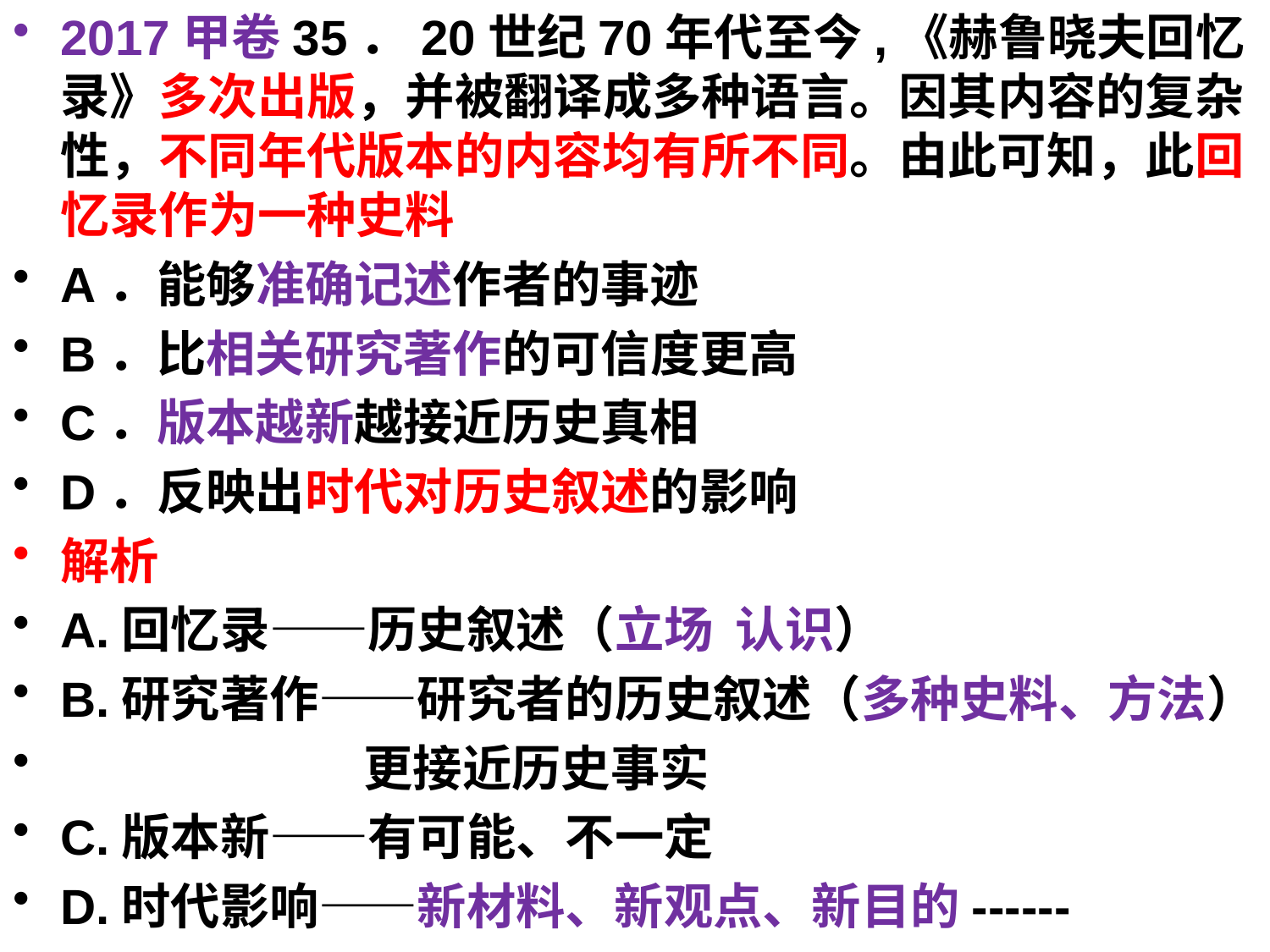

2017甲卷35．20世纪70年代至今,《赫鲁晓夫回忆录》多次出版，并被翻译成多种语言。因其内容的复杂性，不同年代版本的内容均有所不同。由此可知，此回忆录作为一种史料
A．能够准确记述作者的事迹
B．比相关研究著作的可信度更高
C．版本越新越接近历史真相
D．反映出时代对历史叙述的影响
解析
A.回忆录——历史叙述（立场  认识）
B.研究著作——研究者的历史叙述（多种史料、方法）
                          更接近历史事实
C.版本新——有可能、不一定
D.时代影响——新材料、新观点、新目的------